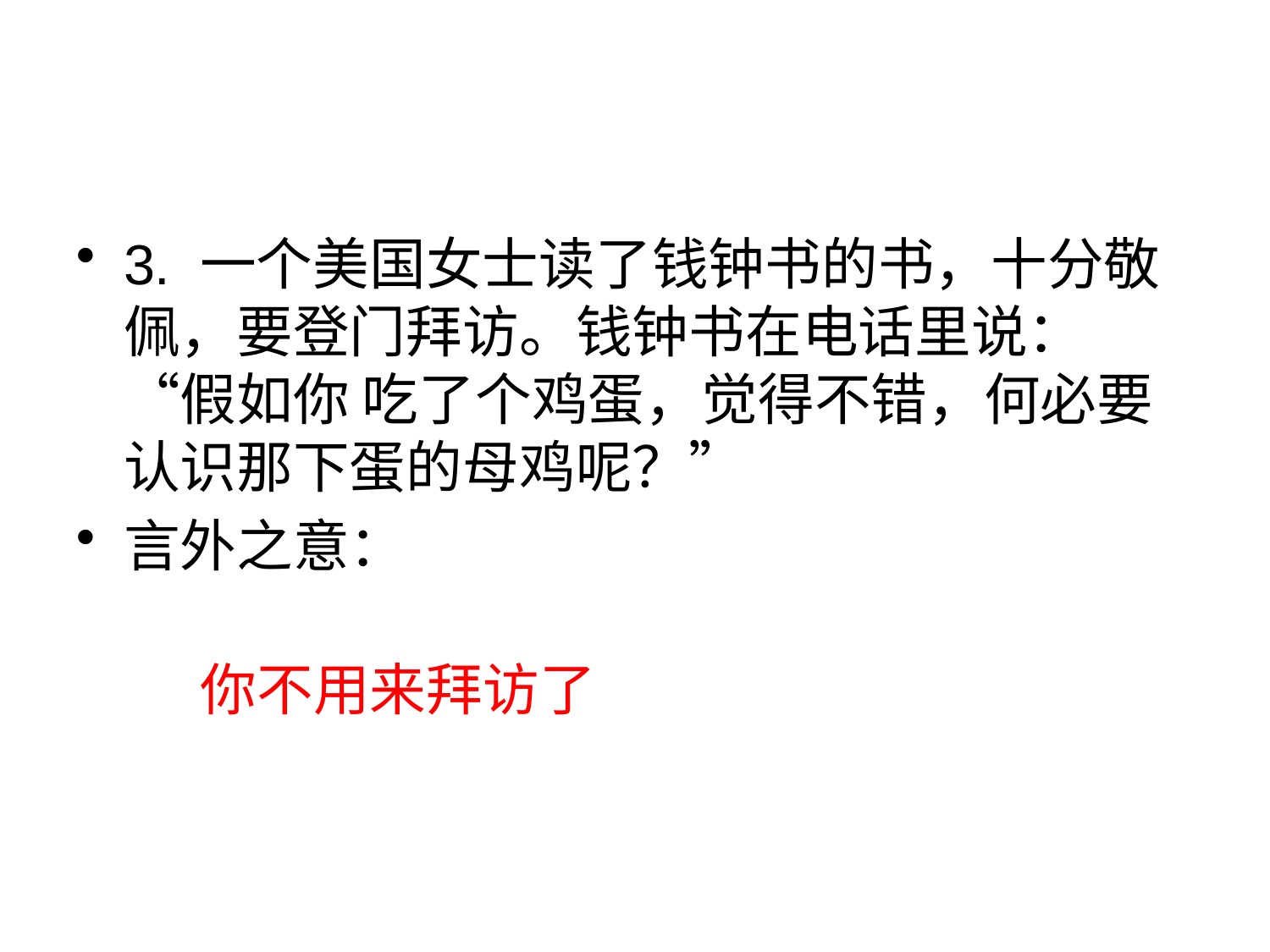

#
3. 一个美国女士读了钱钟书的书，十分敬佩，要登门拜访。钱钟书在电话里说：“假如你 吃了个鸡蛋，觉得不错，何必要认识那下蛋的母鸡呢？”
言外之意：

你不用来拜访了